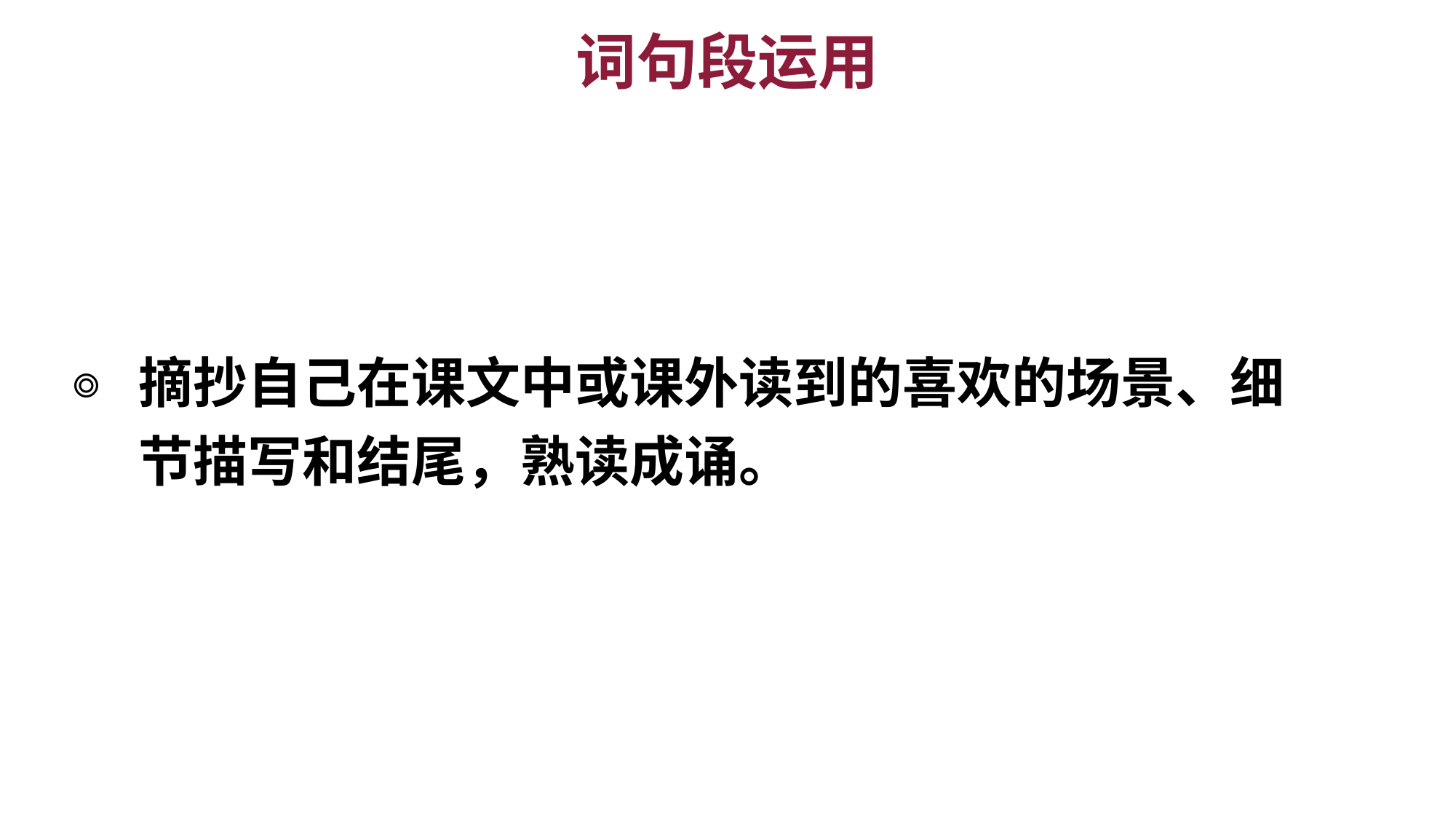

词句段运用
摘抄自己在课文中或课外读到的喜欢的场景、细节描写和结尾，熟读成诵。